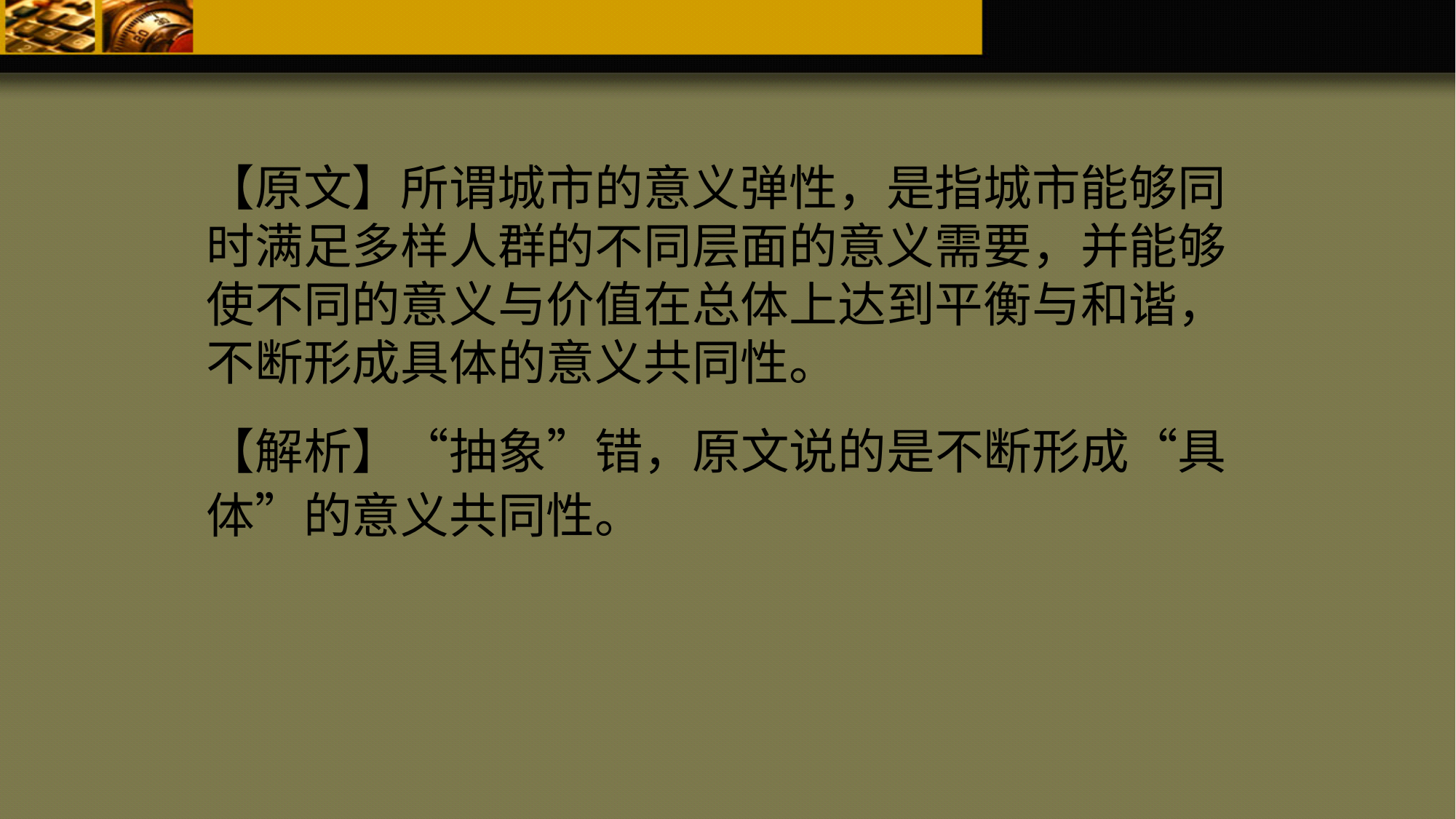

【原文】所谓城市的意义弹性，是指城市能够同时满足多样人群的不同层面的意义需要，并能够使不同的意义与价值在总体上达到平衡与和谐，不断形成具体的意义共同性。
【解析】“抽象”错，原文说的是不断形成“具体”的意义共同性。